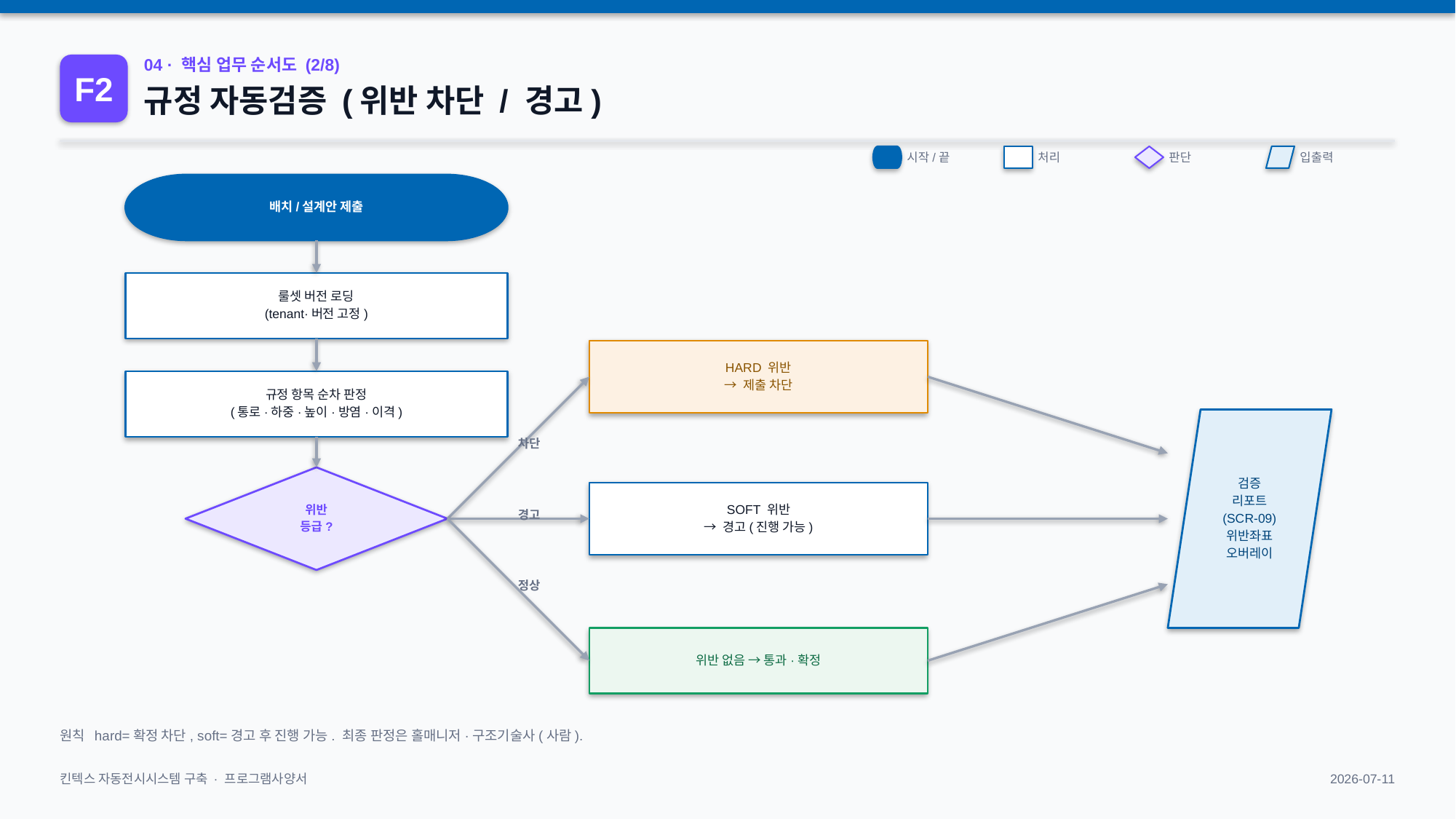

F2
04 · 핵심 업무 순서도 (2/8)
규정 자동검증 (위반 차단 / 경고)

시작/끝
처리
판단
입출력

배치/설계안 제출

룰셋 버전 로딩
(tenant·버전 고정)

HARD 위반
→ 제출 차단

규정 항목 순차 판정
(통로·하중·높이·방염·이격)

검증
리포트
(SCR-09)
위반좌표
오버레이
차단

위반
등급?

SOFT 위반
→ 경고(진행 가능)
경고
정상

위반 없음 → 통과·확정
원칙  hard=확정 차단, soft=경고 후 진행 가능. 최종 판정은 홀매니저·구조기술사(사람).
킨텍스 자동전시시스템 구축 · 프로그램사양서
2026-07-11